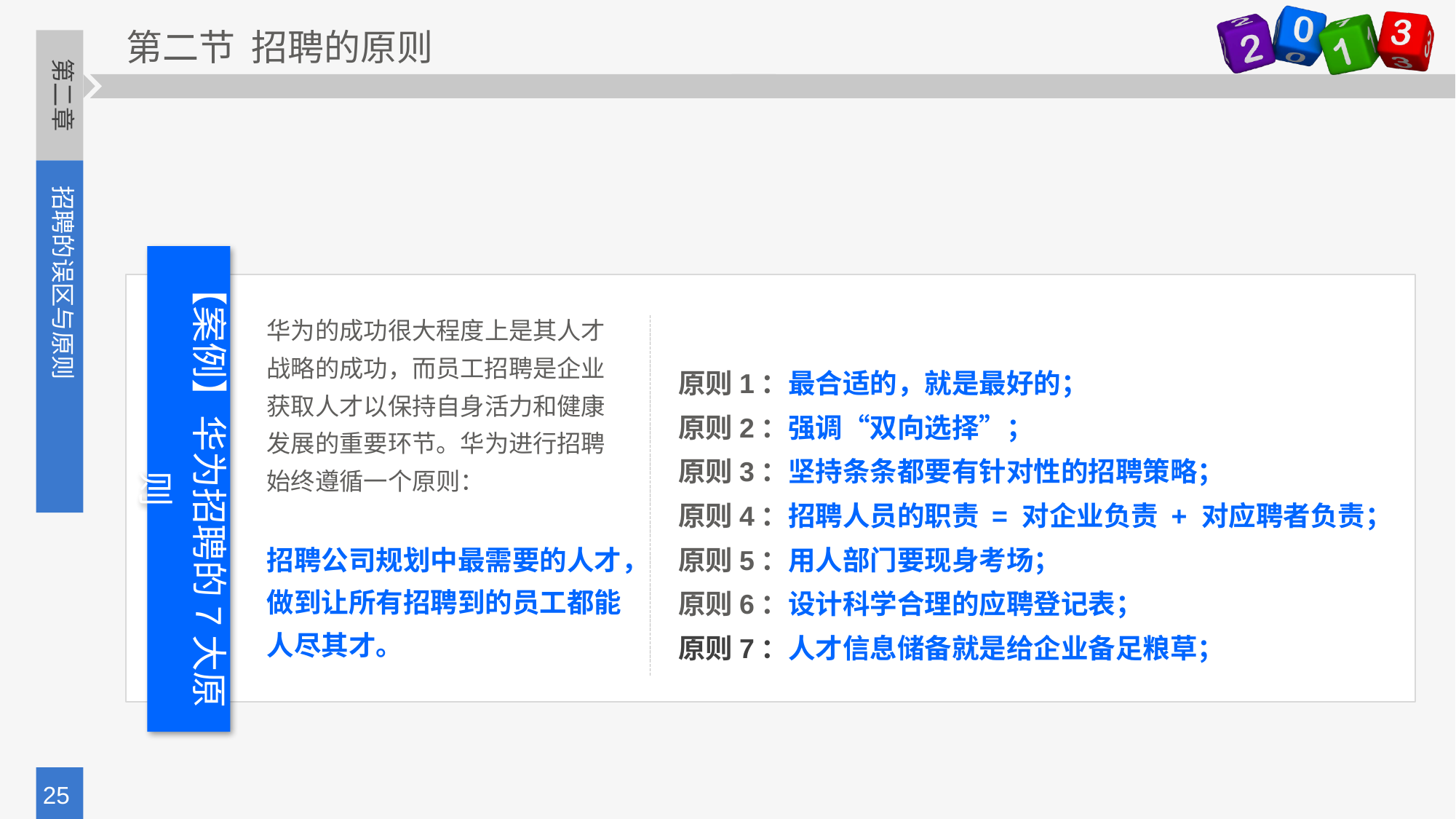

【案例】华为招聘的7大原则

华为的成功很大程度上是其人才战略的成功，而员工招聘是企业获取人才以保持自身活力和健康发展的重要环节。华为进行招聘始终遵循一个原则：

招聘公司规划中最需要的人才，做到让所有招聘到的员工都能人尽其才。
原则1：最合适的，就是最好的；
原则2：强调“双向选择”；
原则3：坚持条条都要有针对性的招聘策略；
原则4：招聘人员的职责 = 对企业负责 + 对应聘者负责；
原则5：用人部门要现身考场；
原则6：设计科学合理的应聘登记表；
原则7：人才信息储备就是给企业备足粮草；